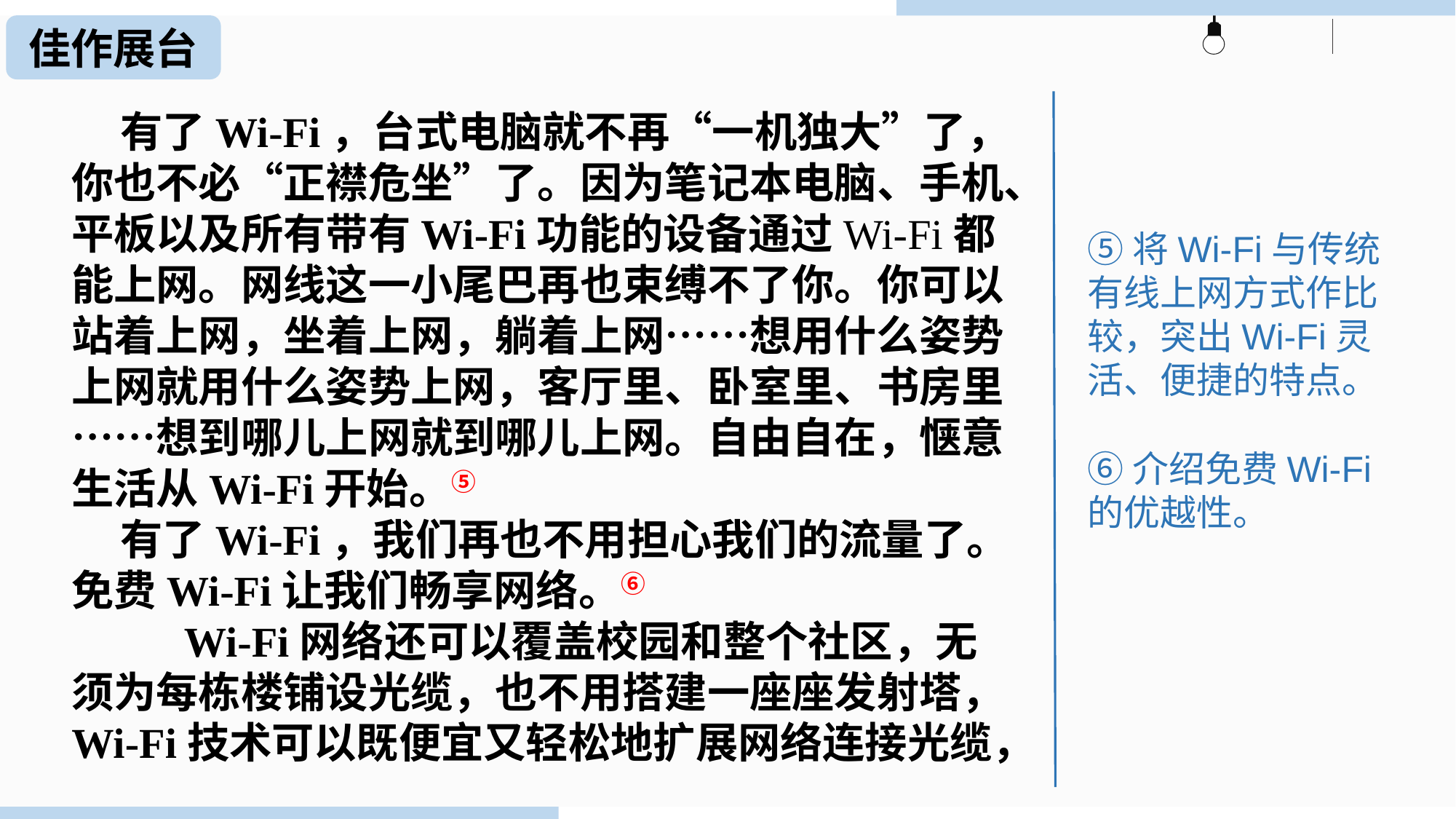

佳作展台
    有了Wi-Fi，台式电脑就不再“一机独大”了，你也不必“正襟危坐”了。因为笔记本电脑、手机、平板以及所有带有Wi-Fi功能的设备通过Wi-Fi都能上网。网线这一小尾巴再也束缚不了你。你可以站着上网，坐着上网，躺着上网……想用什么姿势上网就用什么姿势上网，客厅里、卧室里、书房里……想到哪儿上网就到哪儿上网。自由自在，惬意生活从Wi-Fi开始。⑤
    有了Wi-Fi，我们再也不用担心我们的流量了。免费Wi-Fi让我们畅享网络。⑥
     Wi-Fi网络还可以覆盖校园和整个社区，无须为每栋楼铺设光缆，也不用搭建一座座发射塔，Wi-Fi技术可以既便宜又轻松地扩展网络连接光缆，
⑤将Wi-Fi与传统有线上网方式作比较，突出Wi-Fi灵活、便捷的特点。
⑥介绍免费Wi-Fi的优越性。